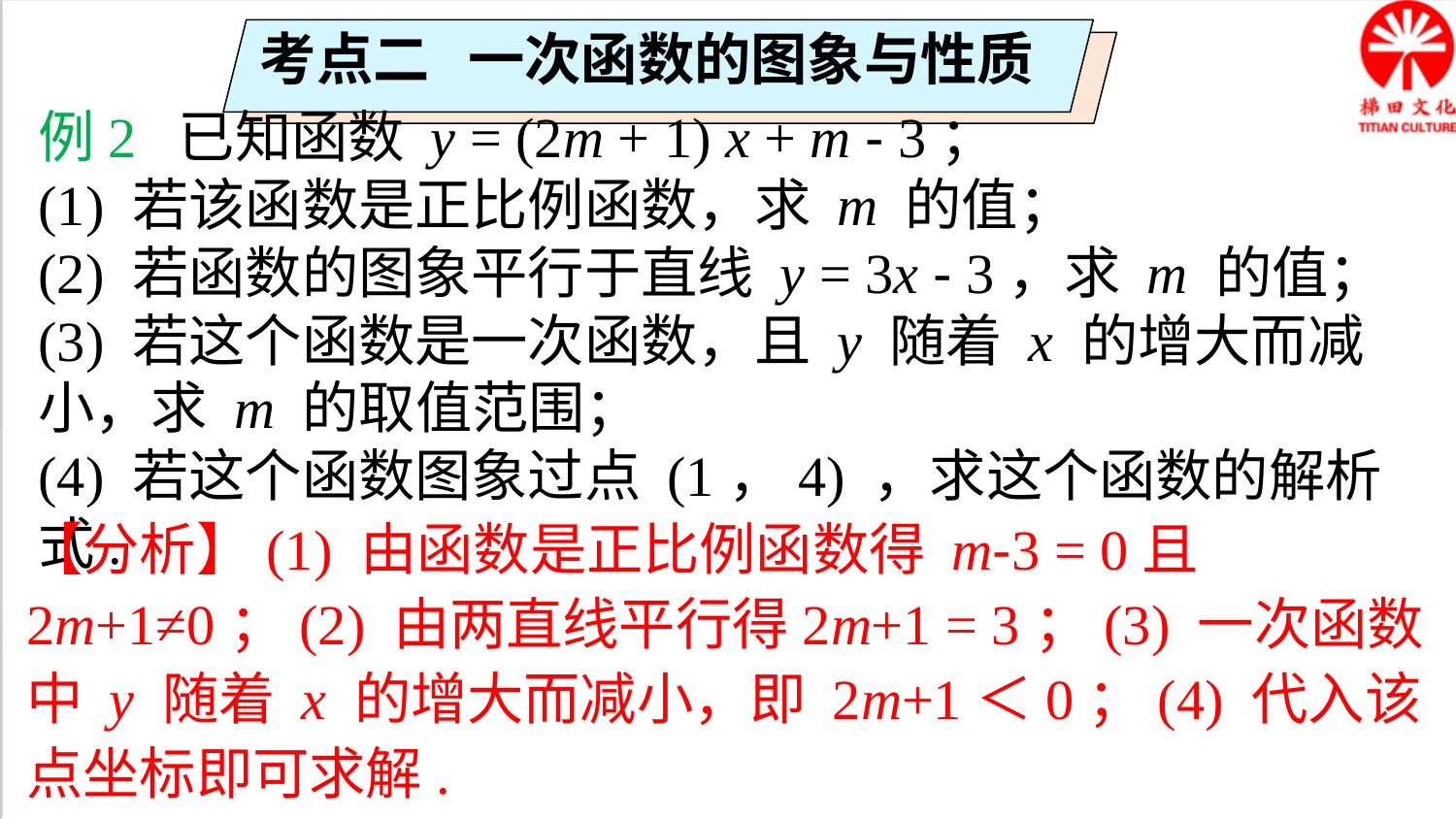

考点二   一次函数的图象与性质
例2  已知函数 y = (2m + 1) x + m - 3；
(1) 若该函数是正比例函数，求 m 的值；
(2) 若函数的图象平行于直线 y = 3x - 3，求 m 的值；
(3) 若这个函数是一次函数，且 y 随着 x 的增大而减小，求 m 的取值范围；
(4) 若这个函数图象过点 (1，4) ，求这个函数的解析式.
【分析】(1) 由函数是正比例函数得 m-3 = 0且2m+1≠0；(2) 由两直线平行得2m+1 = 3；(3) 一次函数中 y 随着 x 的增大而减小，即 2m+1＜0；(4) 代入该点坐标即可求解.